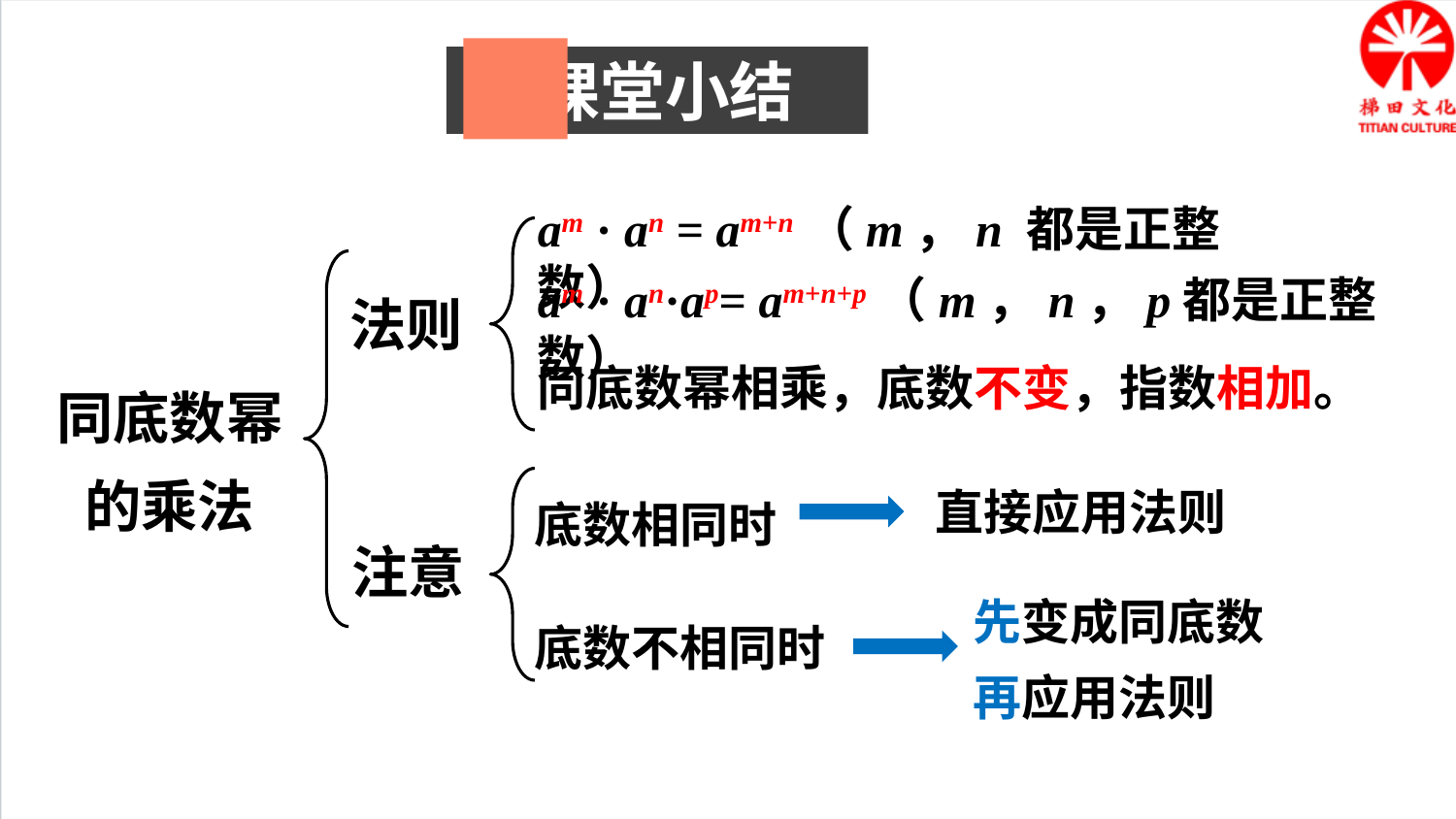

课堂小结
am · an = am+n（m，n 都是正整数）

法则

同底数幂的乘法
am · an·ap= am+n+p（m，n，p都是正整数）
同底数幂相乘，底数不变，指数相加。
直接应用法则

注意
底数相同时

先变成同底数再应用法则
底数不相同时